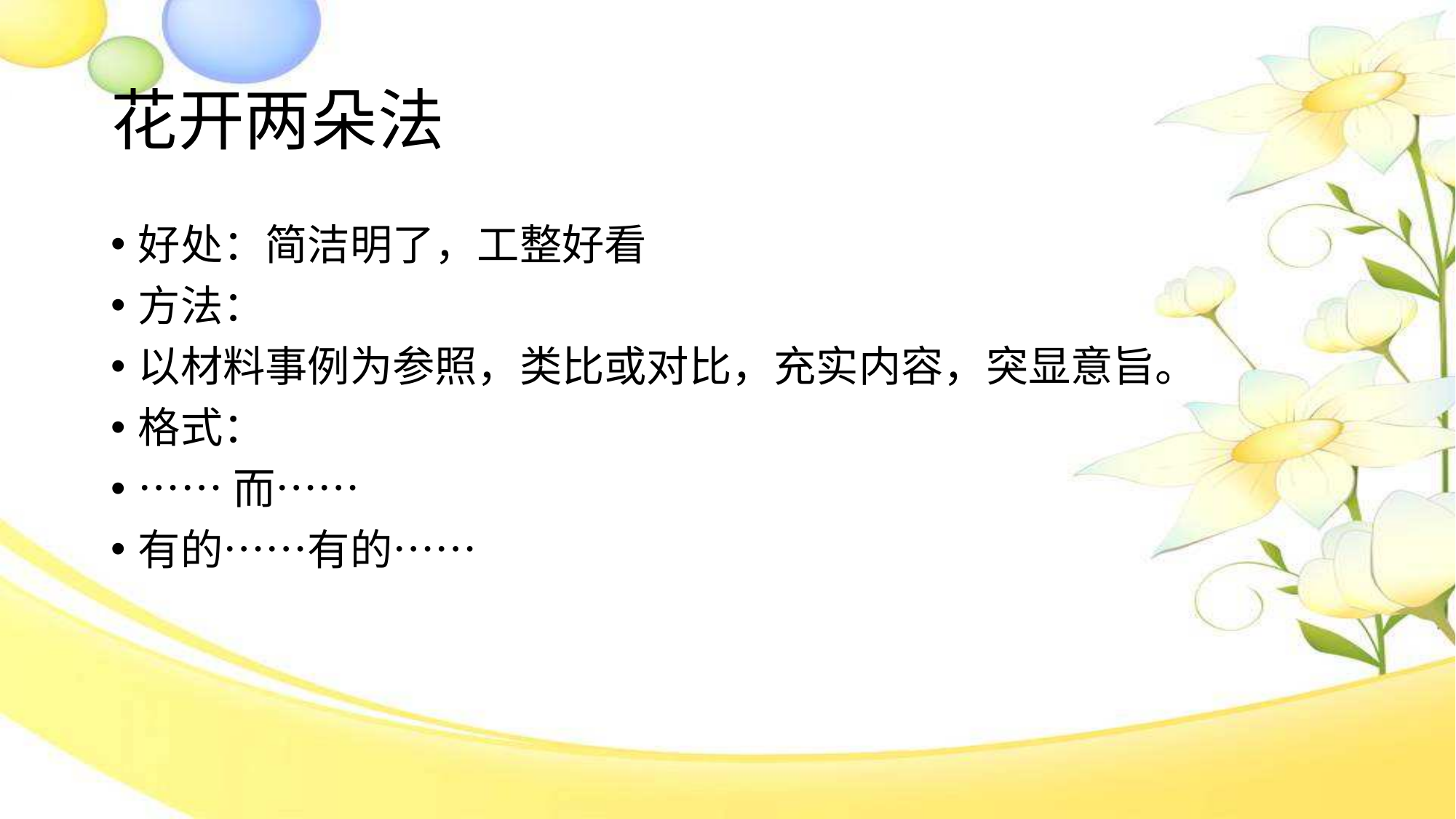

# 花开两朵法
好处：简洁明了，工整好看
方法：
以材料事例为参照，类比或对比，充实内容，突显意旨。
格式：
……而……
有的……有的……